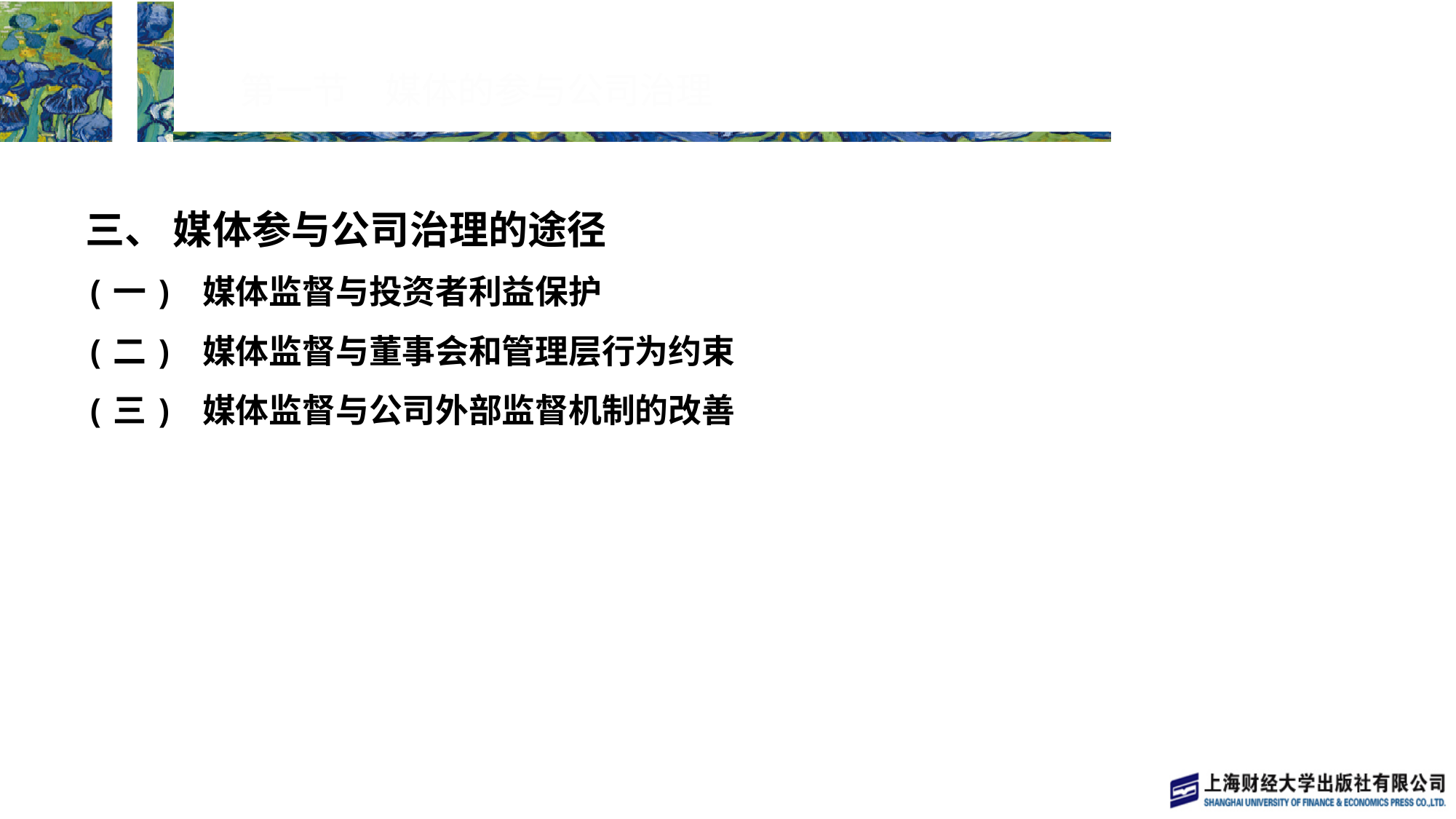

# 第一节　媒体的参与公司治理
三、 媒体参与公司治理的途径
(一) 媒体监督与投资者利益保护
(二) 媒体监督与董事会和管理层行为约束
(三) 媒体监督与公司外部监督机制的改善